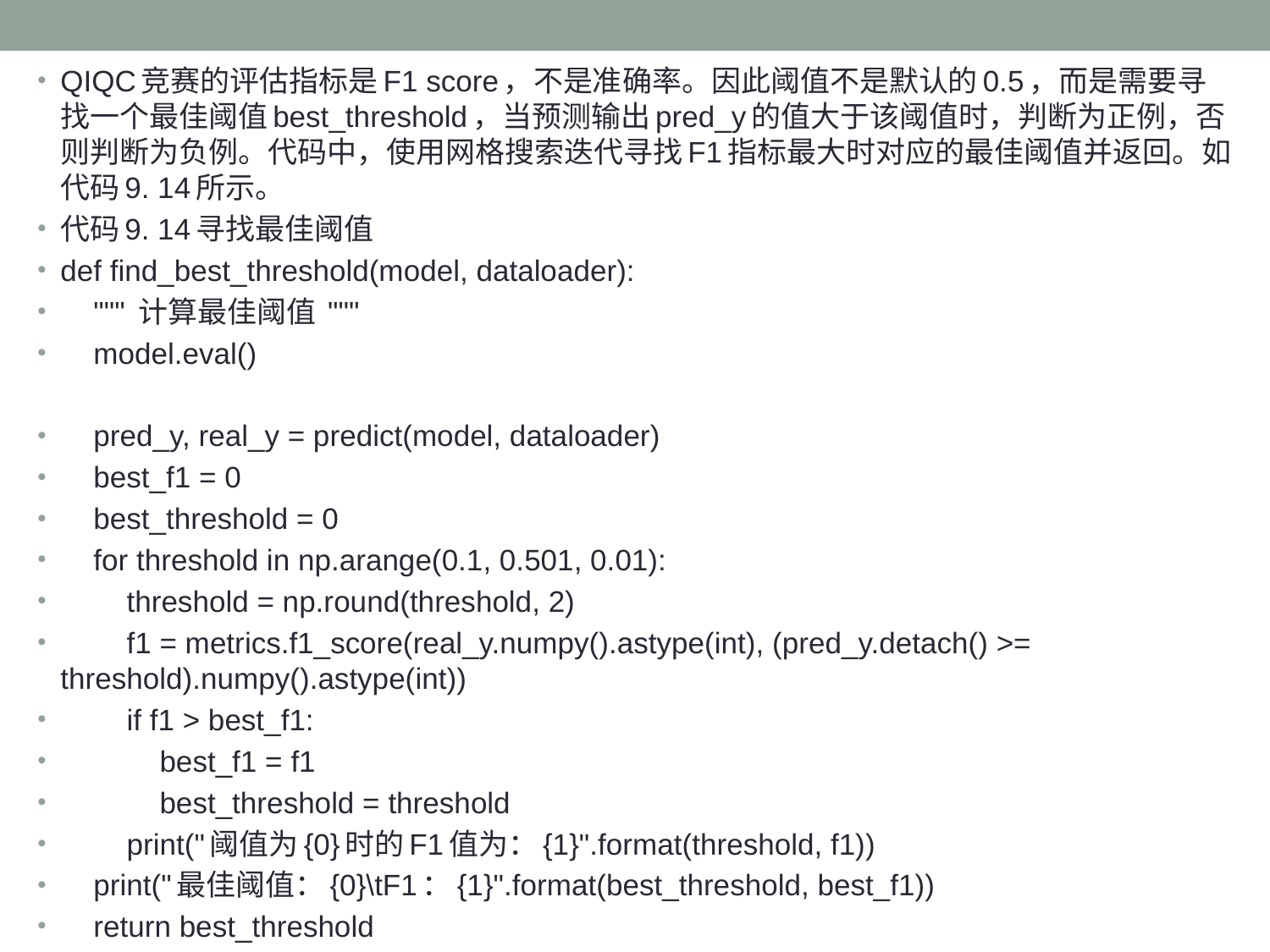

QIQC竞赛的评估指标是F1 score，不是准确率。因此阈值不是默认的0.5，而是需要寻找一个最佳阈值best_threshold，当预测输出pred_y的值大于该阈值时，判断为正例，否则判断为负例。代码中，使用网格搜索迭代寻找F1指标最大时对应的最佳阈值并返回。如代码9. 14所示。
代码9. 14寻找最佳阈值
def find_best_threshold(model, dataloader):
    """ 计算最佳阈值 """
    model.eval()

    pred_y, real_y = predict(model, dataloader)
    best_f1 = 0
    best_threshold = 0
    for threshold in np.arange(0.1, 0.501, 0.01):
        threshold = np.round(threshold, 2)
        f1 = metrics.f1_score(real_y.numpy().astype(int), (pred_y.detach() >= threshold).numpy().astype(int))
        if f1 > best_f1:
            best_f1 = f1
            best_threshold = threshold
        print("阈值为{0}时的F1值为：{1}".format(threshold, f1))
    print("最佳阈值：{0}\tF1：{1}".format(best_threshold, best_f1))
    return best_threshold